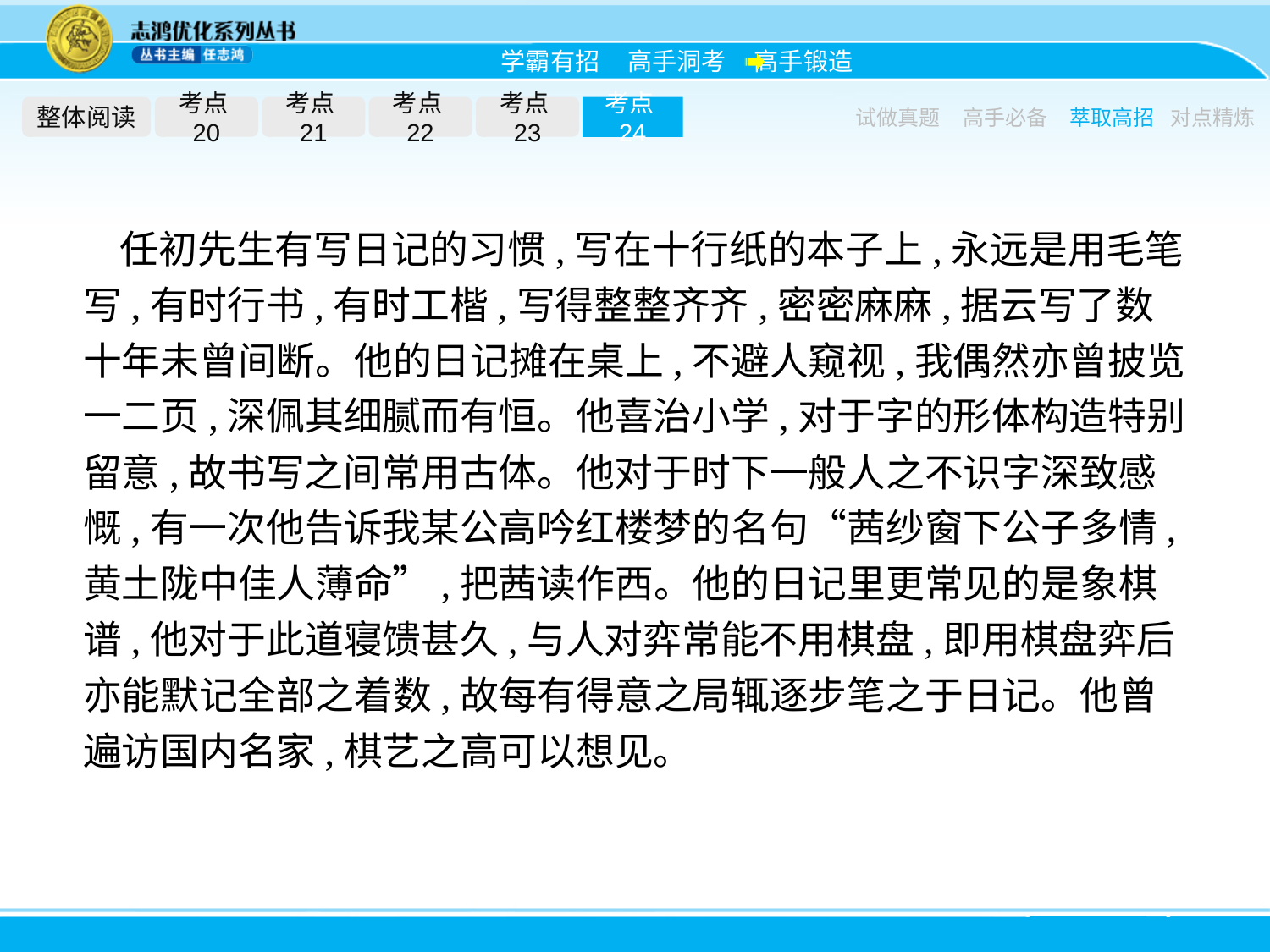

整体阅读
考点20
考点21
考点22
考点23
考点24
试做真题
高手必备
萃取高招
对点精炼
任初先生有写日记的习惯,写在十行纸的本子上,永远是用毛笔写,有时行书,有时工楷,写得整整齐齐,密密麻麻,据云写了数十年未曾间断。他的日记摊在桌上,不避人窥视,我偶然亦曾披览一二页,深佩其细腻而有恒。他喜治小学,对于字的形体构造特别留意,故书写之间常用古体。他对于时下一般人之不识字深致感慨,有一次他告诉我某公高吟红楼梦的名句“茜纱窗下公子多情,黄土陇中佳人薄命”,把茜读作西。他的日记里更常见的是象棋谱,他对于此道寝馈甚久,与人对弈常能不用棋盘,即用棋盘弈后亦能默记全部之着数,故每有得意之局辄逐步笔之于日记。他曾遍访国内名家,棋艺之高可以想见。